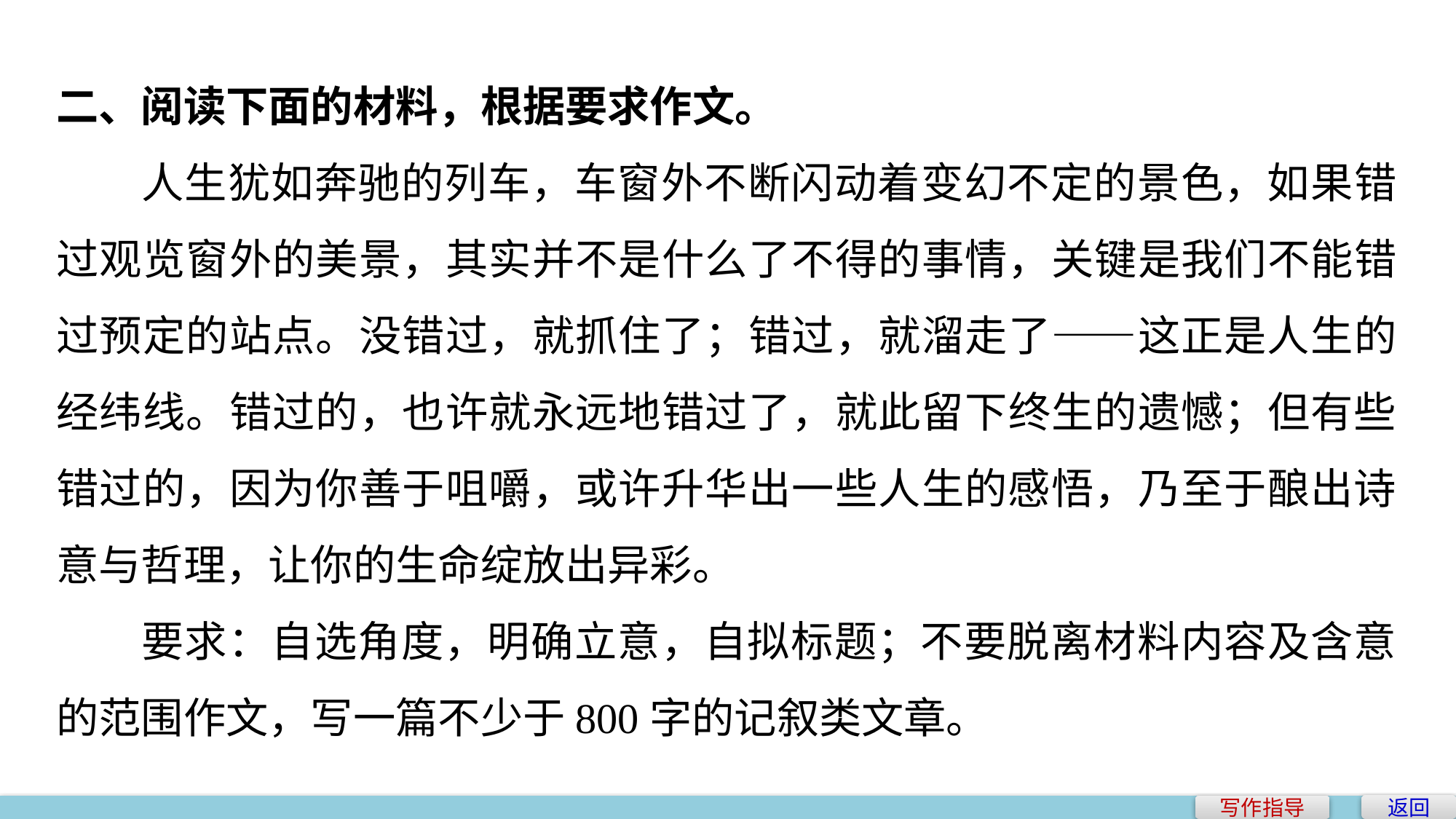

二、阅读下面的材料，根据要求作文。
人生犹如奔驰的列车，车窗外不断闪动着变幻不定的景色，如果错过观览窗外的美景，其实并不是什么了不得的事情，关键是我们不能错过预定的站点。没错过，就抓住了；错过，就溜走了——这正是人生的经纬线。错过的，也许就永远地错过了，就此留下终生的遗憾；但有些错过的，因为你善于咀嚼，或许升华出一些人生的感悟，乃至于酿出诗意与哲理，让你的生命绽放出异彩。
要求：自选角度，明确立意，自拟标题；不要脱离材料内容及含意的范围作文，写一篇不少于800字的记叙类文章。
返回

写作指导